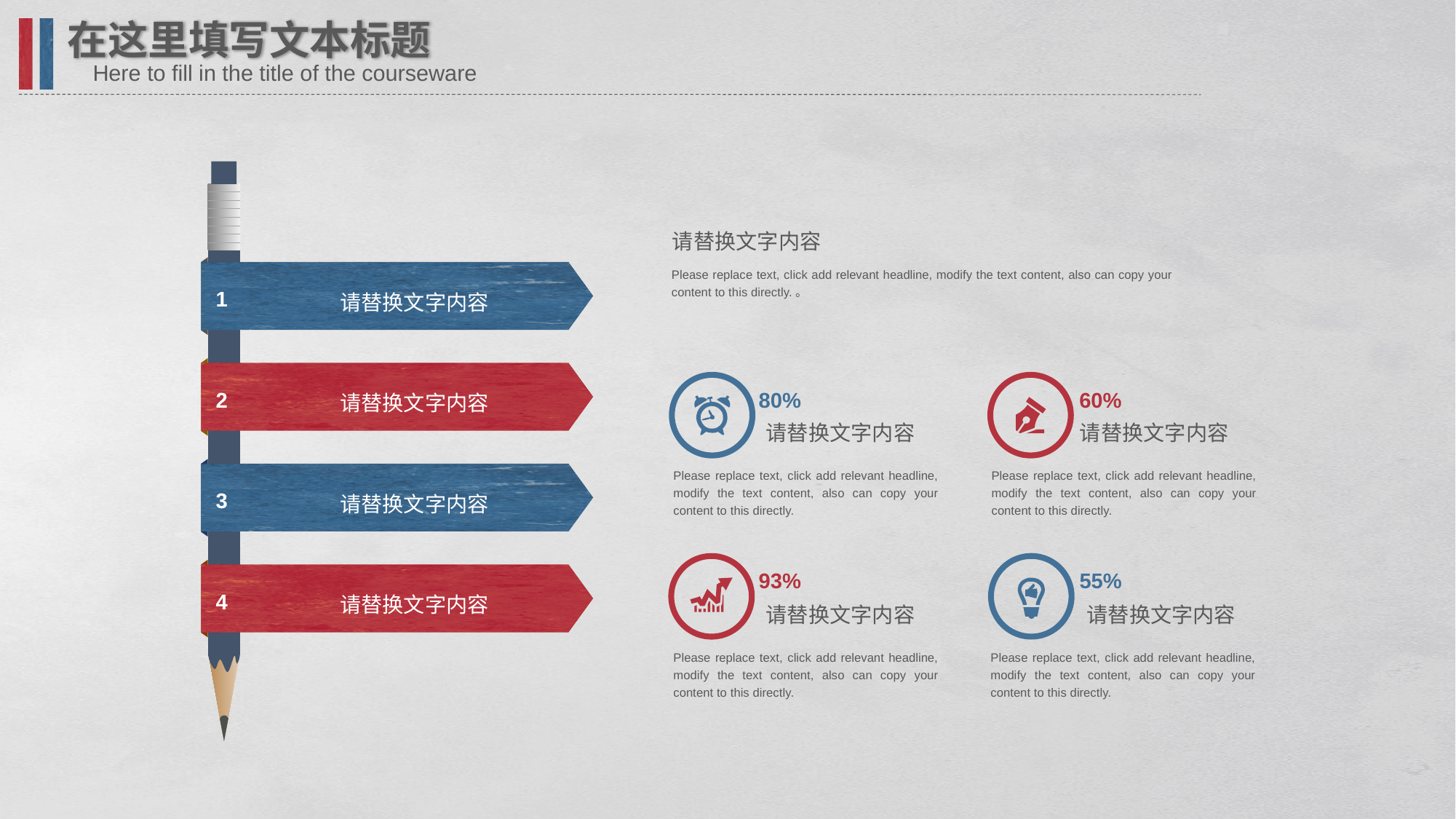

在这里填写文本标题

Here to fill in the title of the courseware

1
请替换文字内容

2
请替换文字内容

3
请替换文字内容

4
请替换文字内容

请替换文字内容
Please replace text, click add relevant headline, modify the text content, also can copy your content to this directly.。

80%
60%

请替换文字内容
请替换文字内容
Please replace text, click add relevant headline, modify the text content, also can copy your content to this directly.
Please replace text, click add relevant headline, modify the text content, also can copy your content to this directly.

93%
55%

请替换文字内容
请替换文字内容
Please replace text, click add relevant headline, modify the text content, also can copy your content to this directly.
Please replace text, click add relevant headline, modify the text content, also can copy your content to this directly.